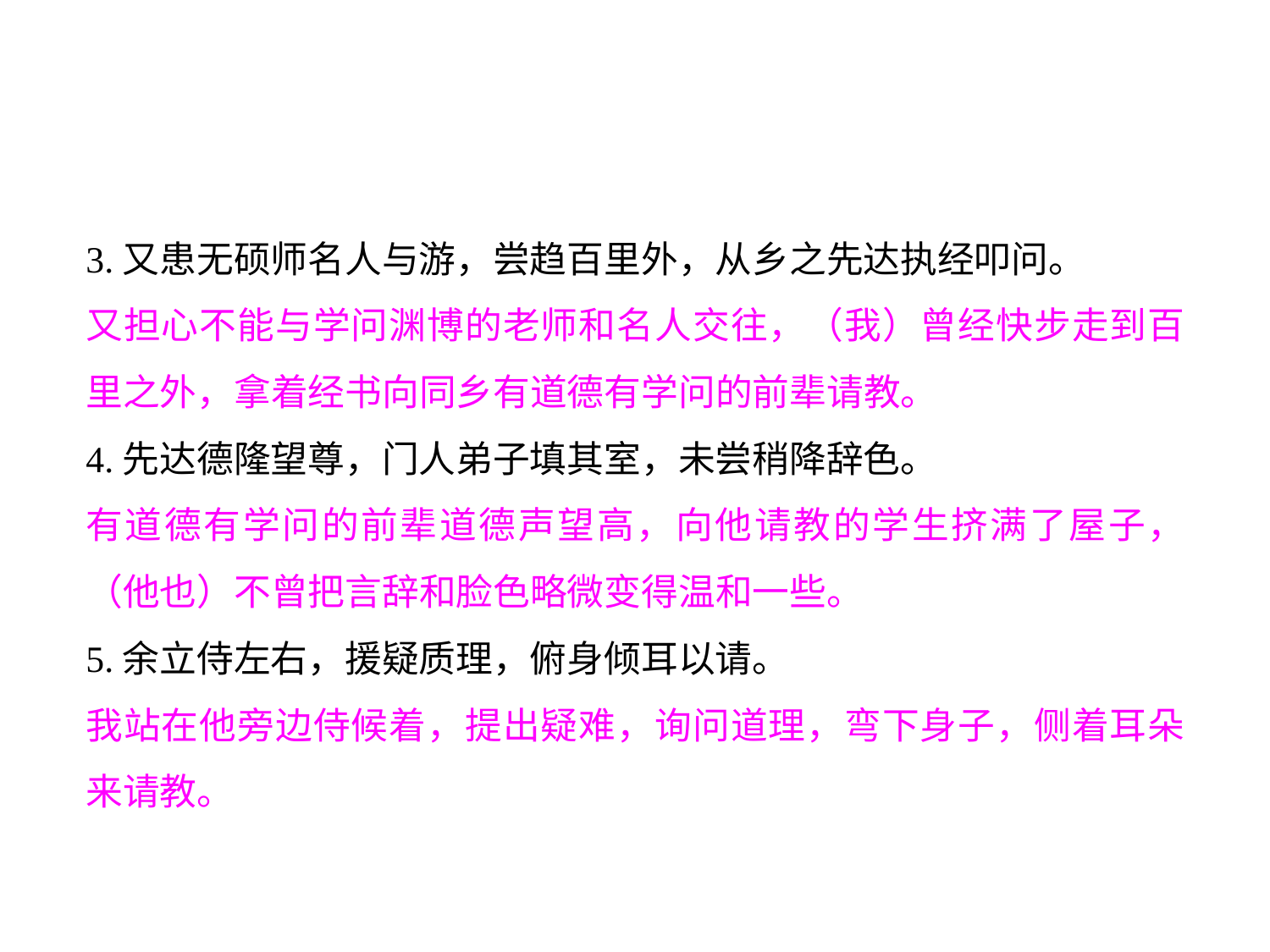

3.又患无硕师名人与游，尝趋百里外，从乡之先达执经叩问。
又担心不能与学问渊博的老师和名人交往，（我）曾经快步走到百里之外，拿着经书向同乡有道德有学问的前辈请教。
4.先达德隆望尊，门人弟子填其室，未尝稍降辞色。
有道德有学问的前辈道德声望高，向他请教的学生挤满了屋子，（他也）不曾把言辞和脸色略微变得温和一些。
5.余立侍左右，援疑质理，俯身倾耳以请。
我站在他旁边侍候着，提出疑难，询问道理，弯下身子，侧着耳朵来请教。